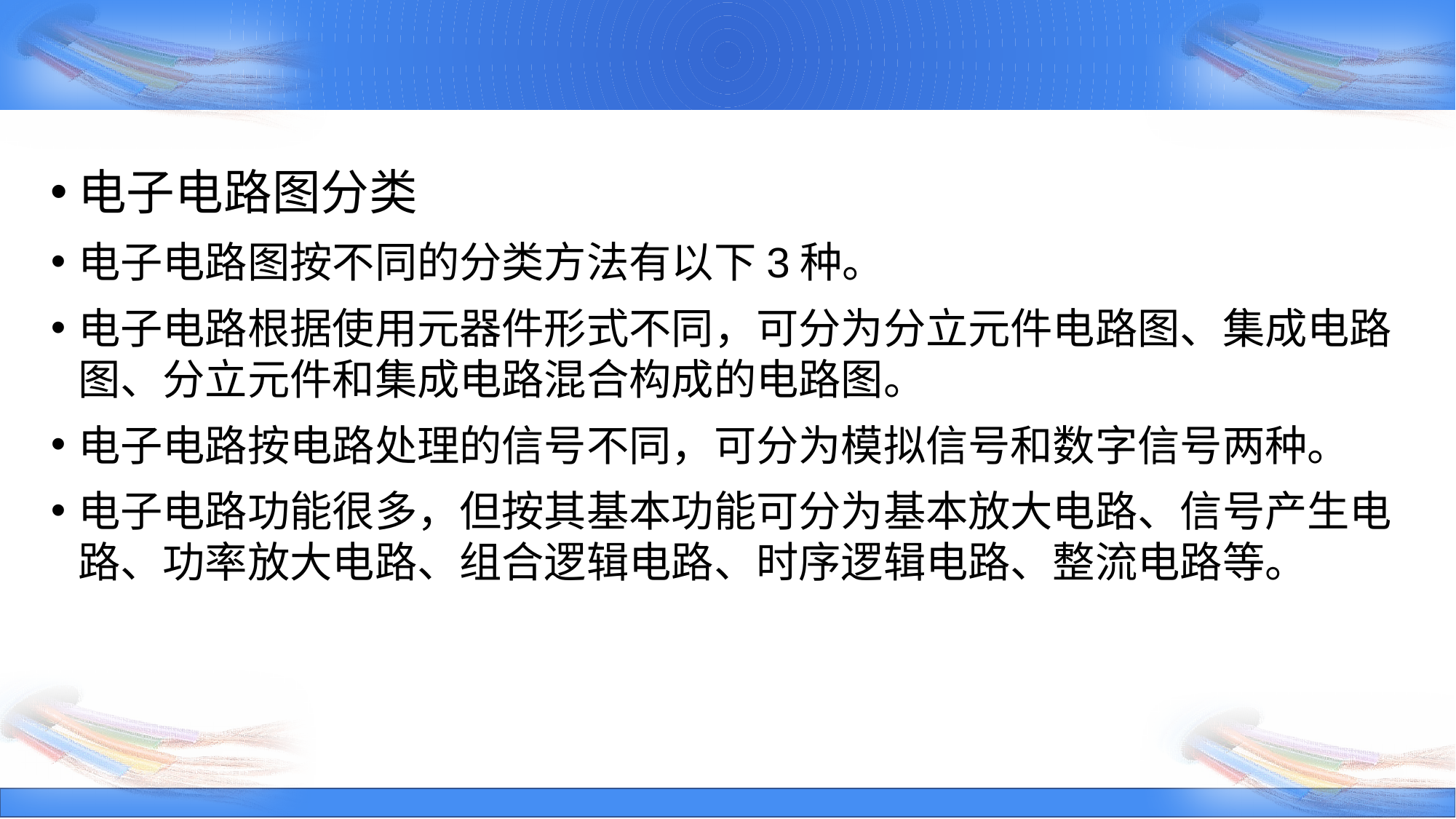

电子电路图分类
电子电路图按不同的分类方法有以下3种。
电子电路根据使用元器件形式不同，可分为分立元件电路图、集成电路图、分立元件和集成电路混合构成的电路图。
电子电路按电路处理的信号不同，可分为模拟信号和数字信号两种。
电子电路功能很多，但按其基本功能可分为基本放大电路、信号产生电路、功率放大电路、组合逻辑电路、时序逻辑电路、整流电路等。